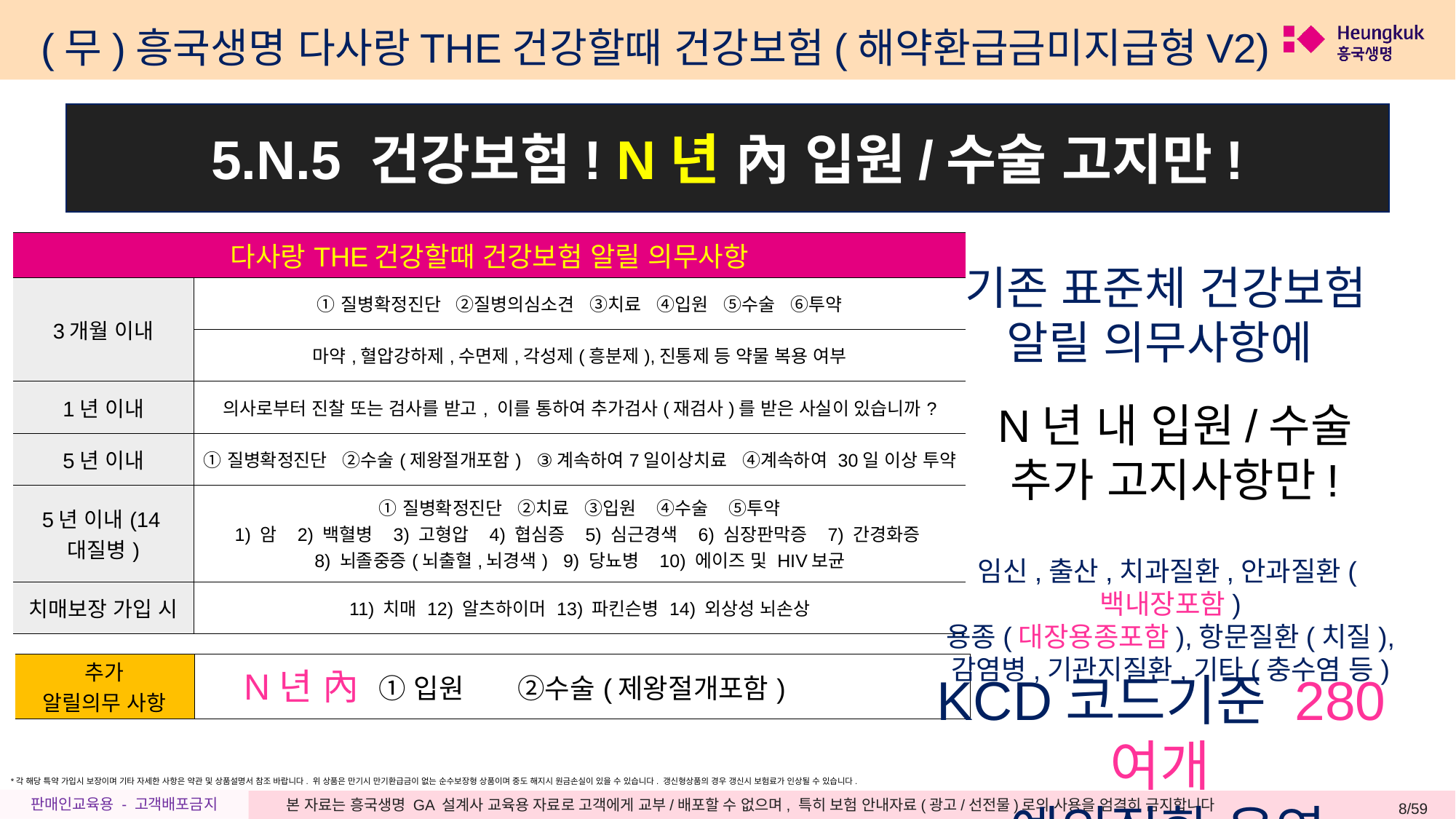

(무)흥국생명 다사랑THE건강할때 건강보험(해약환급금미지급형V2)
5.N.5 건강보험! N년 內 입원/수술 고지만!
| 다사랑THE건강할때 건강보험 알릴 의무사항 |  |
| --- | --- |
| 3개월 이내 | ①질병확정진단 ②질병의심소견 ③치료 ④입원 ⑤수술 ⑥투약 |
|  | 마약,혈압강하제,수면제,각성제(흥분제),진통제 등 약물 복용 여부 |
| 1년 이내 | 의사로부터 진찰 또는 검사를 받고, 이를 통하여 추가검사(재검사)를 받은 사실이 있습니까? |
| 5년 이내 | ①질병확정진단 ②수술(제왕절개포함) ③계속하여7일이상치료 ④계속하여 30일 이상 투약 |
| 5년 이내(14대질병) | ①질병확정진단 ②치료 ③입원 ④수술 ⑤투약 1) 암 2) 백혈병 3) 고형압 4) 협심증 5) 심근경색 6) 심장판막증 7) 간경화증 8) 뇌졸중증(뇌출혈,뇌경색) 9) 당뇨병 10) 에이즈 및 HIV보균 |
| 치매보장 가입 시 | 11) 치매 12) 알츠하이머 13) 파킨슨병 14) 외상성 뇌손상 |
기존 표준체 건강보험
알릴 의무사항에
N년 내 입원/수술
추가 고지사항만!
임신,출산,치과질환,안과질환(백내장포함)
용종(대장용종포함),항문질환(치질), 감염병,기관지질환,기타(충수염 등)
| 추가 알릴의무 사항 | ①입원 ②수술(제왕절개포함) |
| --- | --- |
N년 內
KCD코드기준 280여개
예외질환 운영
*각 해당 특약 가입시 보장이며 기타 자세한 사항은 약관 및 상품설명서 참조 바랍니다. 위 상품은 만기시 만기환급금이 없는 순수보장형 상품이며 중도 해지시 원금손실이 있을 수 있습니다. 갱신형상품의 경우 갱신시 보험료가 인상될 수 있습니다.
8/59